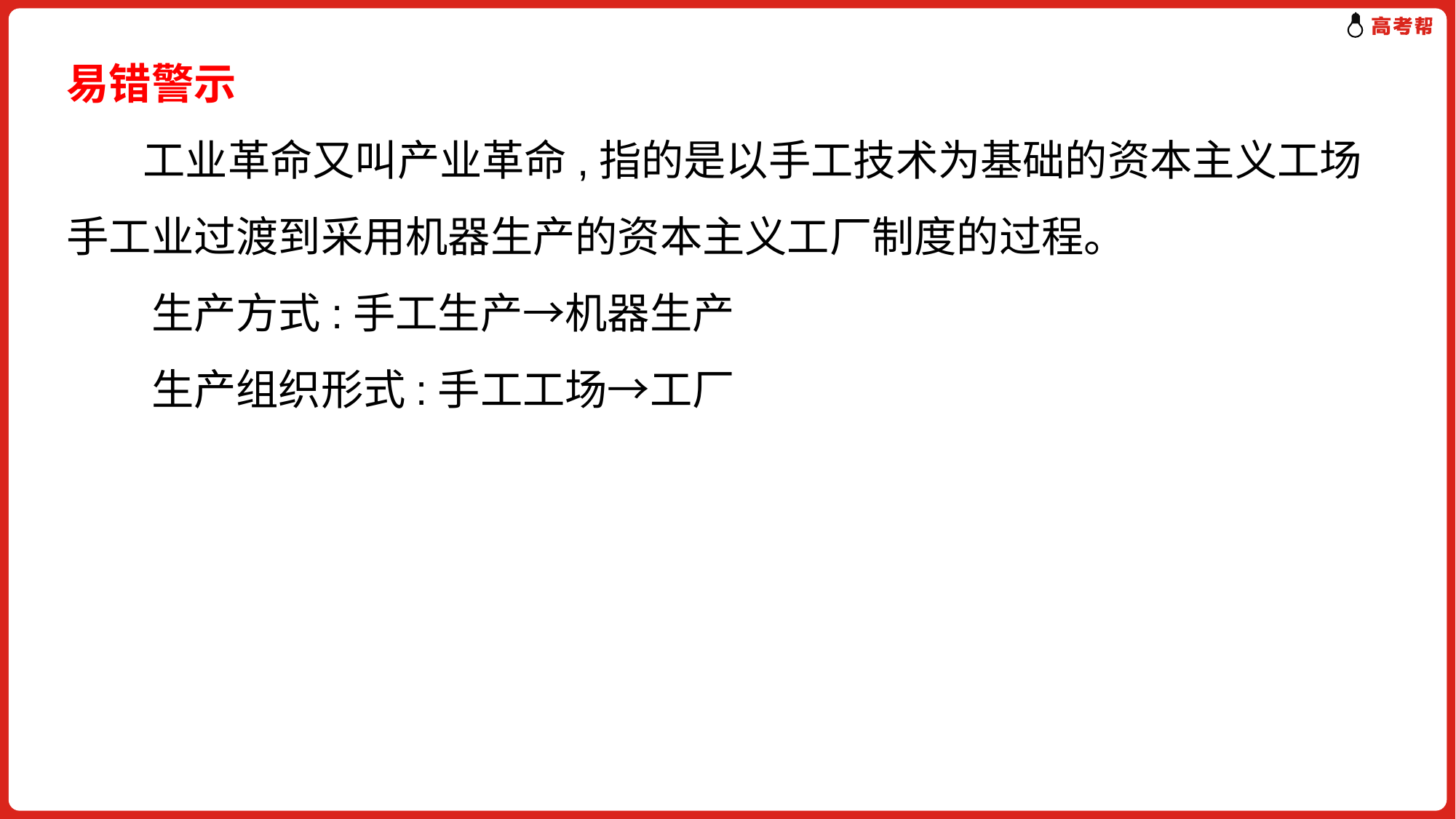

易错警示
       工业革命又叫产业革命,指的是以手工技术为基础的资本主义工场手工业过渡到采用机器生产的资本主义工厂制度的过程。
　　生产方式:手工生产→机器生产
　　生产组织形式:手工工场→工厂